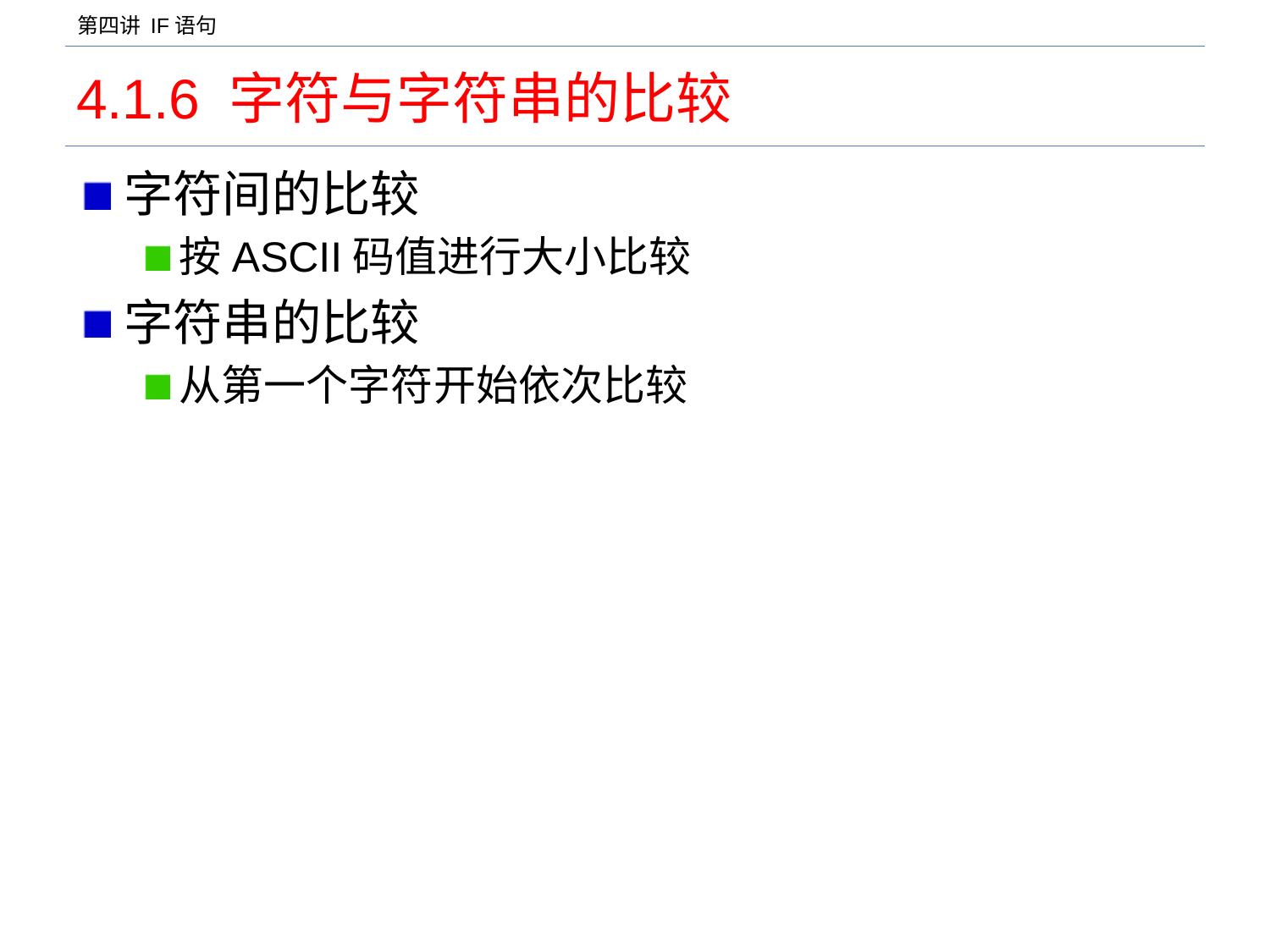

# 4.1.6 字符与字符串的比较
字符间的比较
按ASCII码值进行大小比较
字符串的比较
从第一个字符开始依次比较